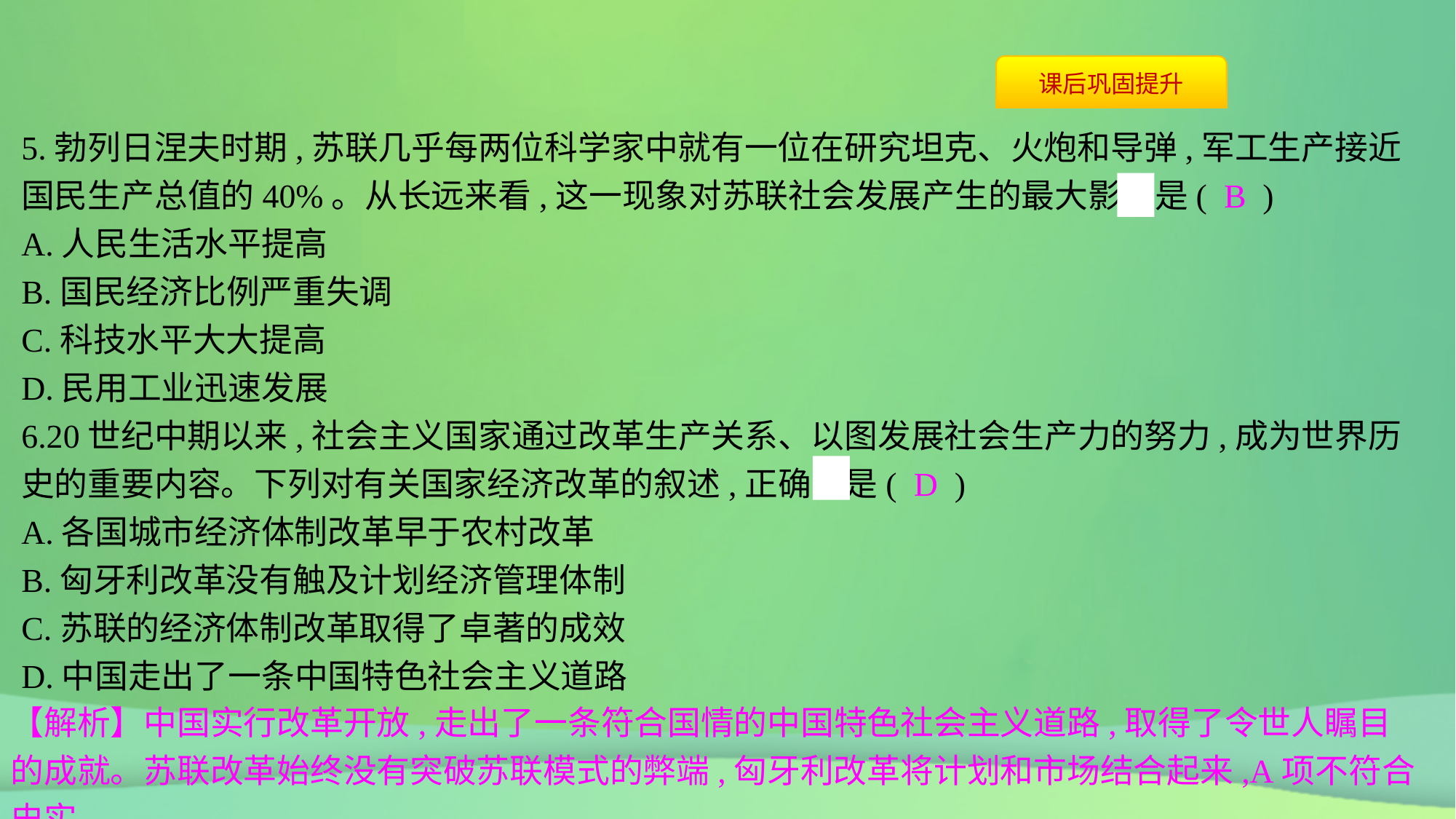

5.勃列日涅夫时期,苏联几乎每两位科学家中就有一位在研究坦克、火炮和导弹,军工生产接近国民生产总值的40%。从长远来看,这一现象对苏联社会发展产生的最大影响是(  B  )
A.人民生活水平提高
B.国民经济比例严重失调
C.科技水平大大提高
D.民用工业迅速发展
6.20世纪中期以来,社会主义国家通过改革生产关系、以图发展社会生产力的努力,成为世界历史的重要内容。下列对有关国家经济改革的叙述,正确的是(  D  )
A.各国城市经济体制改革早于农村改革
B.匈牙利改革没有触及计划经济管理体制
C.苏联的经济体制改革取得了卓著的成效
D.中国走出了一条中国特色社会主义道路

【解析】中国实行改革开放,走出了一条符合国情的中国特色社会主义道路,取得了令世人瞩目的成就。苏联改革始终没有突破苏联模式的弊端,匈牙利改革将计划和市场结合起来,A项不符合史实。